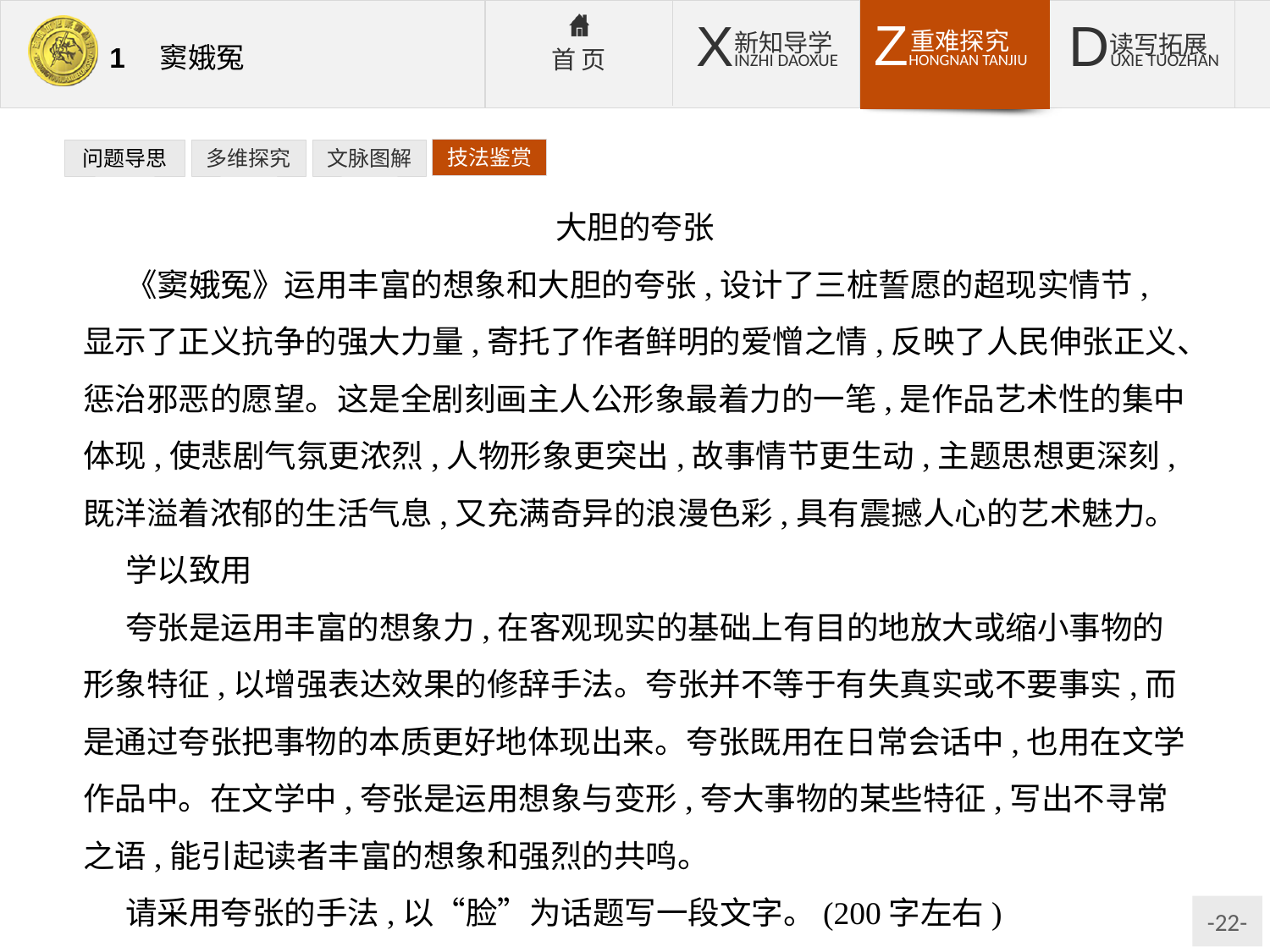

技法鉴赏
问题导思
多维探究
文脉图解
大胆的夸张
《窦娥冤》运用丰富的想象和大胆的夸张,设计了三桩誓愿的超现实情节,显示了正义抗争的强大力量,寄托了作者鲜明的爱憎之情,反映了人民伸张正义、惩治邪恶的愿望。这是全剧刻画主人公形象最着力的一笔,是作品艺术性的集中体现,使悲剧气氛更浓烈,人物形象更突出,故事情节更生动,主题思想更深刻,既洋溢着浓郁的生活气息,又充满奇异的浪漫色彩,具有震撼人心的艺术魅力。
学以致用
夸张是运用丰富的想象力,在客观现实的基础上有目的地放大或缩小事物的形象特征,以增强表达效果的修辞手法。夸张并不等于有失真实或不要事实,而是通过夸张把事物的本质更好地体现出来。夸张既用在日常会话中,也用在文学作品中。在文学中,夸张是运用想象与变形,夸大事物的某些特征,写出不寻常之语,能引起读者丰富的想象和强烈的共鸣。
请采用夸张的手法,以“脸”为话题写一段文字。(200字左右)